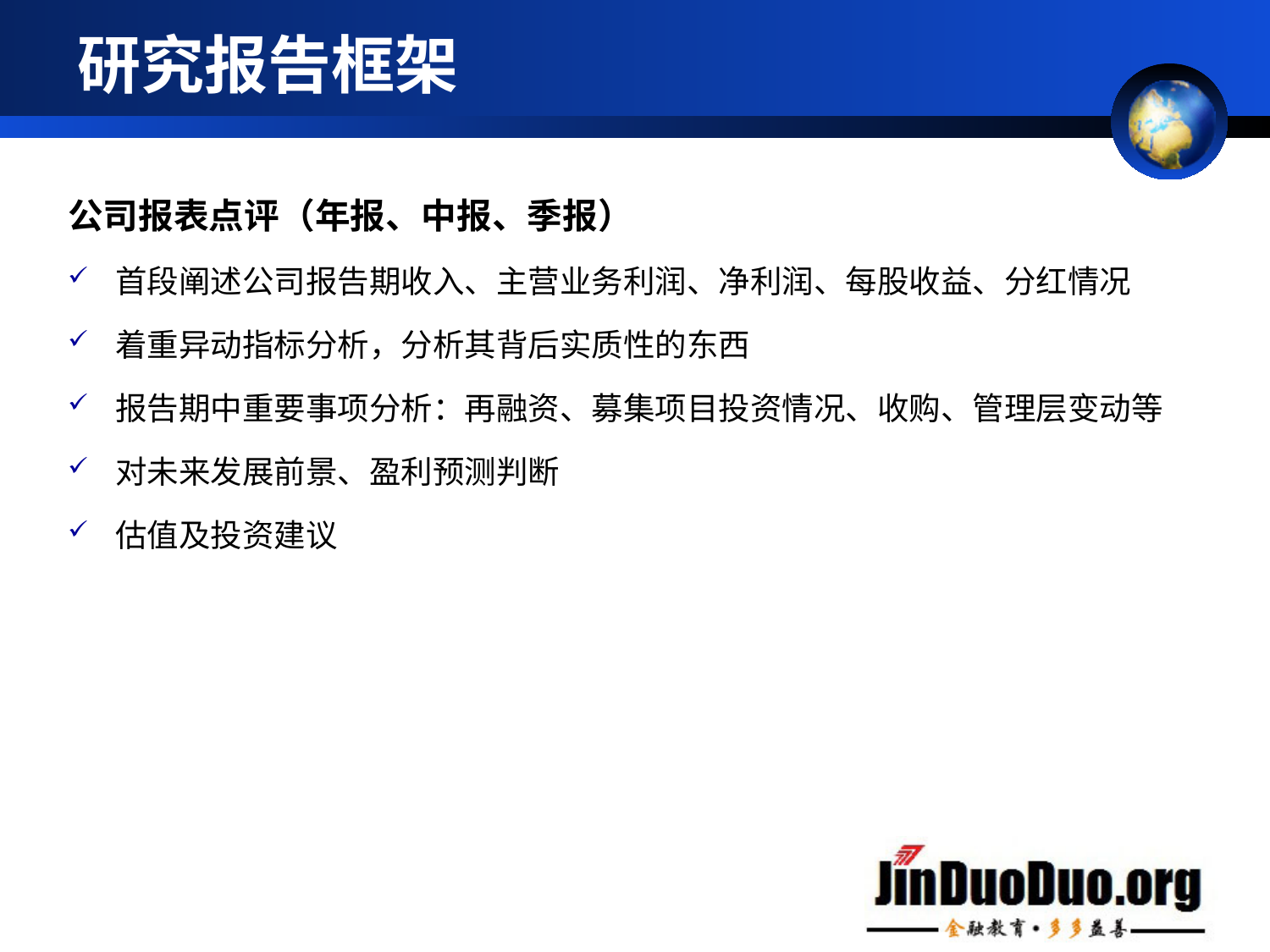

# 研究报告框架
公司报表点评（年报、中报、季报）
首段阐述公司报告期收入、主营业务利润、净利润、每股收益、分红情况
着重异动指标分析，分析其背后实质性的东西
报告期中重要事项分析：再融资、募集项目投资情况、收购、管理层变动等
对未来发展前景、盈利预测判断
估值及投资建议